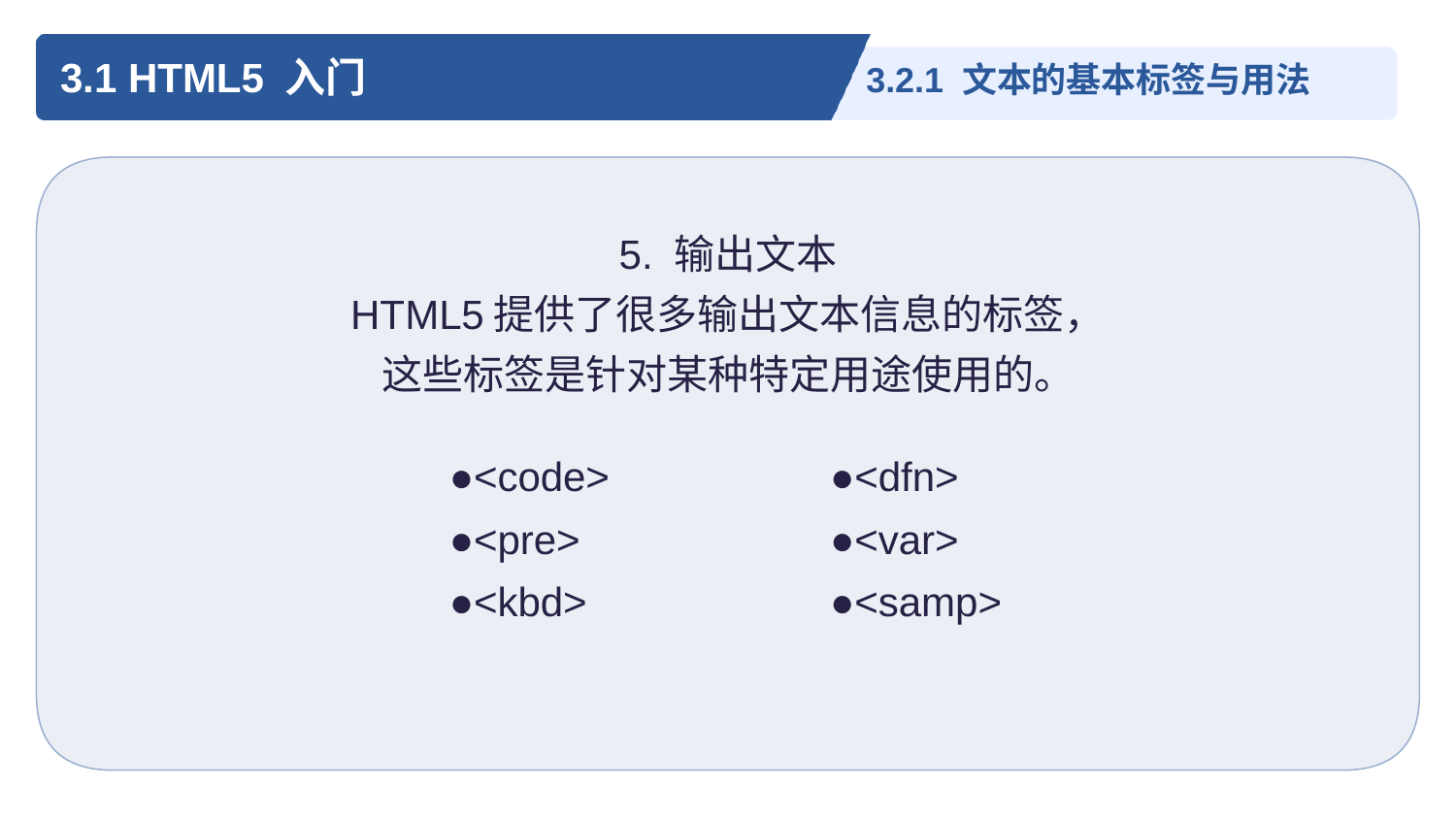

3.1 HTML5 入门
3.2.1 文本的基本标签与用法

5. 输出文本
HTML5提供了很多输出文本信息的标签，
这些标签是针对某种特定用途使用的。
●<code>
●<pre>
●<kbd>
●<dfn>
●<var>
●<samp>